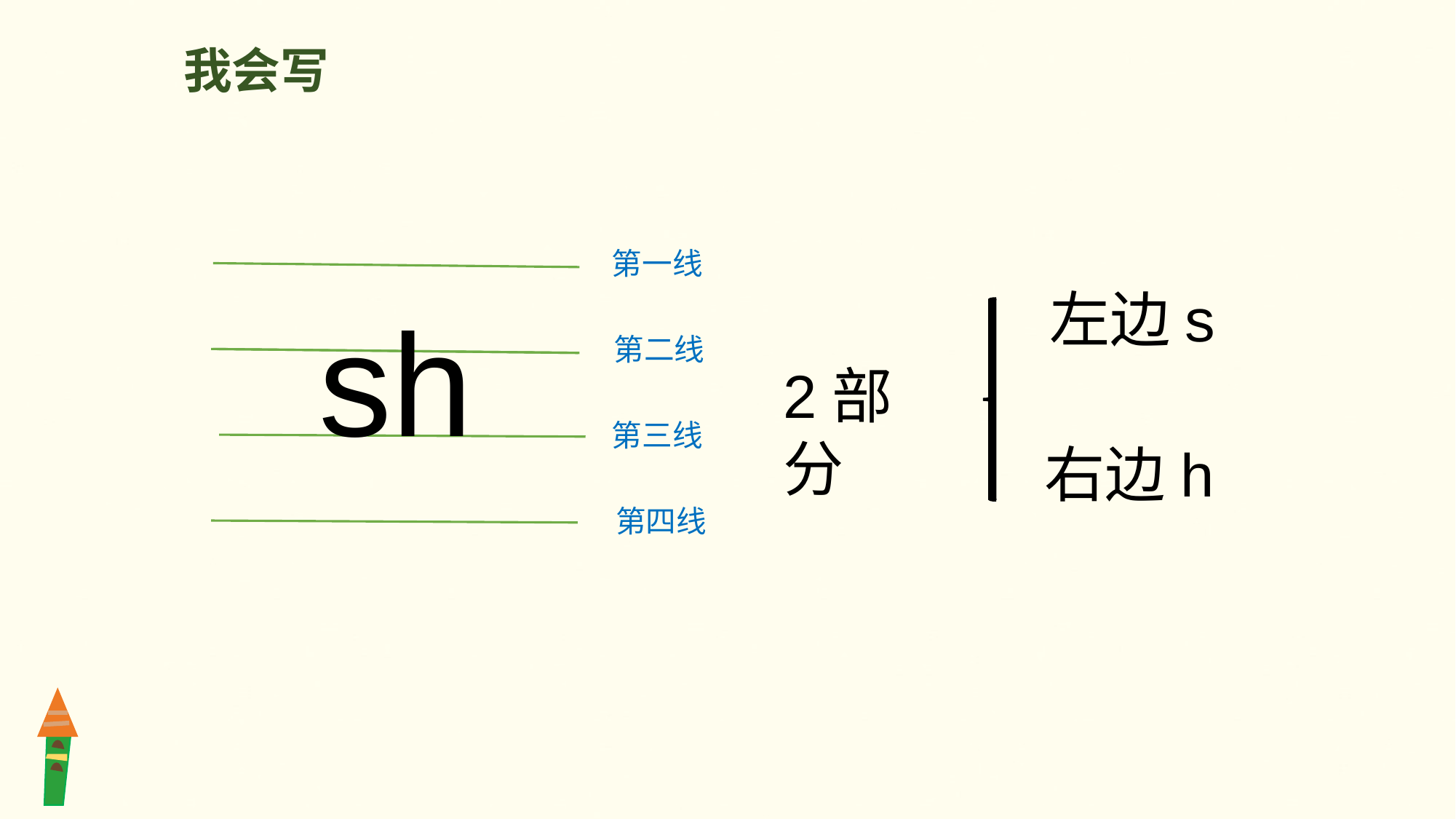

我会写
第一线

左边s
sh

第二线
2部分
第三线
右边h

第四线